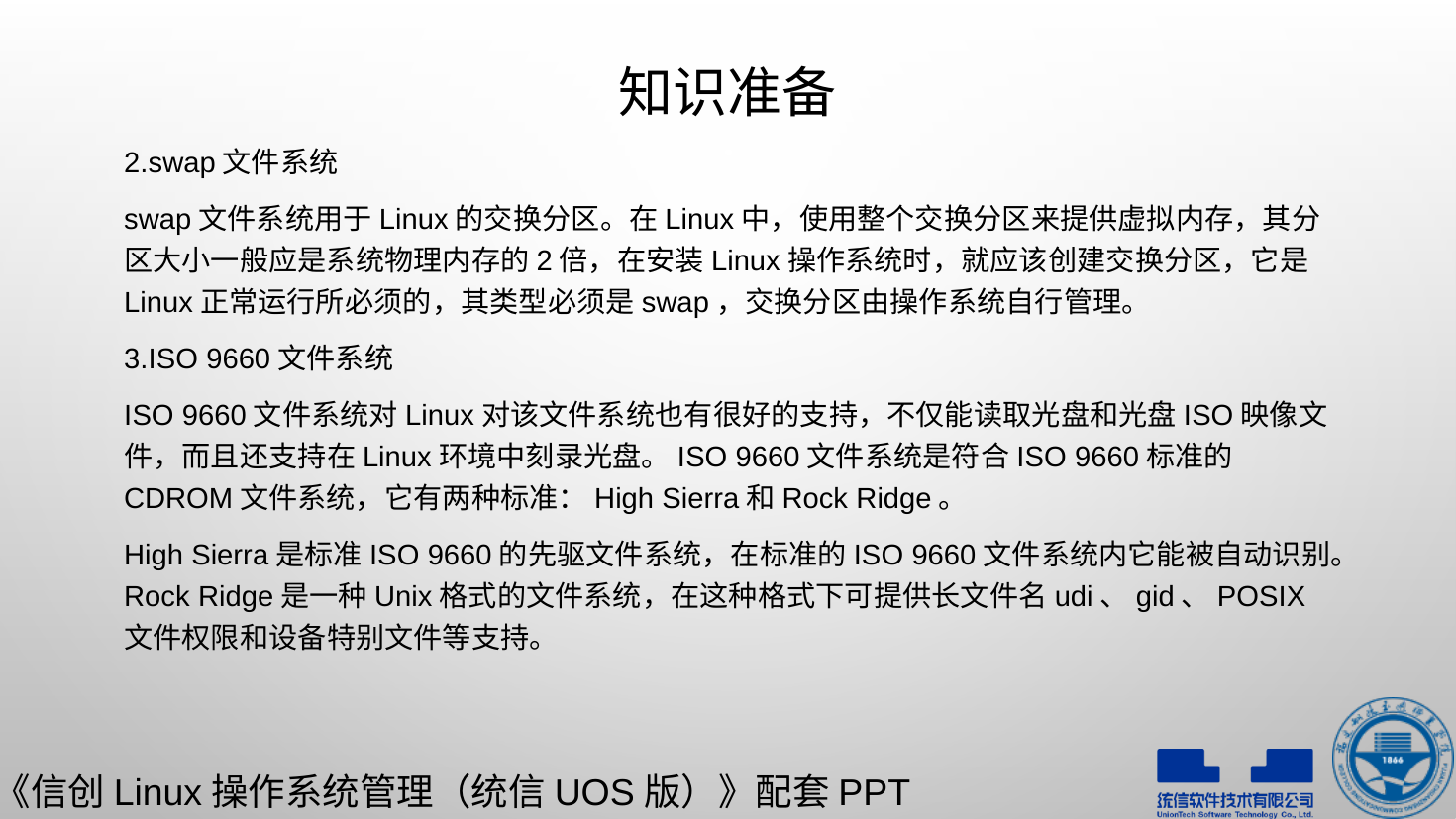

# 知识准备
2.swap文件系统
swap文件系统用于Linux的交换分区。在Linux中，使用整个交换分区来提供虚拟内存，其分区大小一般应是系统物理内存的2倍，在安装Linux操作系统时，就应该创建交换分区，它是Linux正常运行所必须的，其类型必须是swap，交换分区由操作系统自行管理。
3.ISO 9660文件系统
ISO 9660文件系统对Linux对该文件系统也有很好的支持，不仅能读取光盘和光盘ISO映像文件，而且还支持在Linux环境中刻录光盘。ISO 9660文件系统是符合ISO 9660标准的CDROM文件系统，它有两种标准：High Sierra和Rock Ridge。
High Sierra是标准ISO 9660的先驱文件系统，在标准的ISO 9660文件系统内它能被自动识别。Rock Ridge是一种Unix格式的文件系统，在这种格式下可提供长文件名udi、gid、POSIX文件权限和设备特别文件等支持。